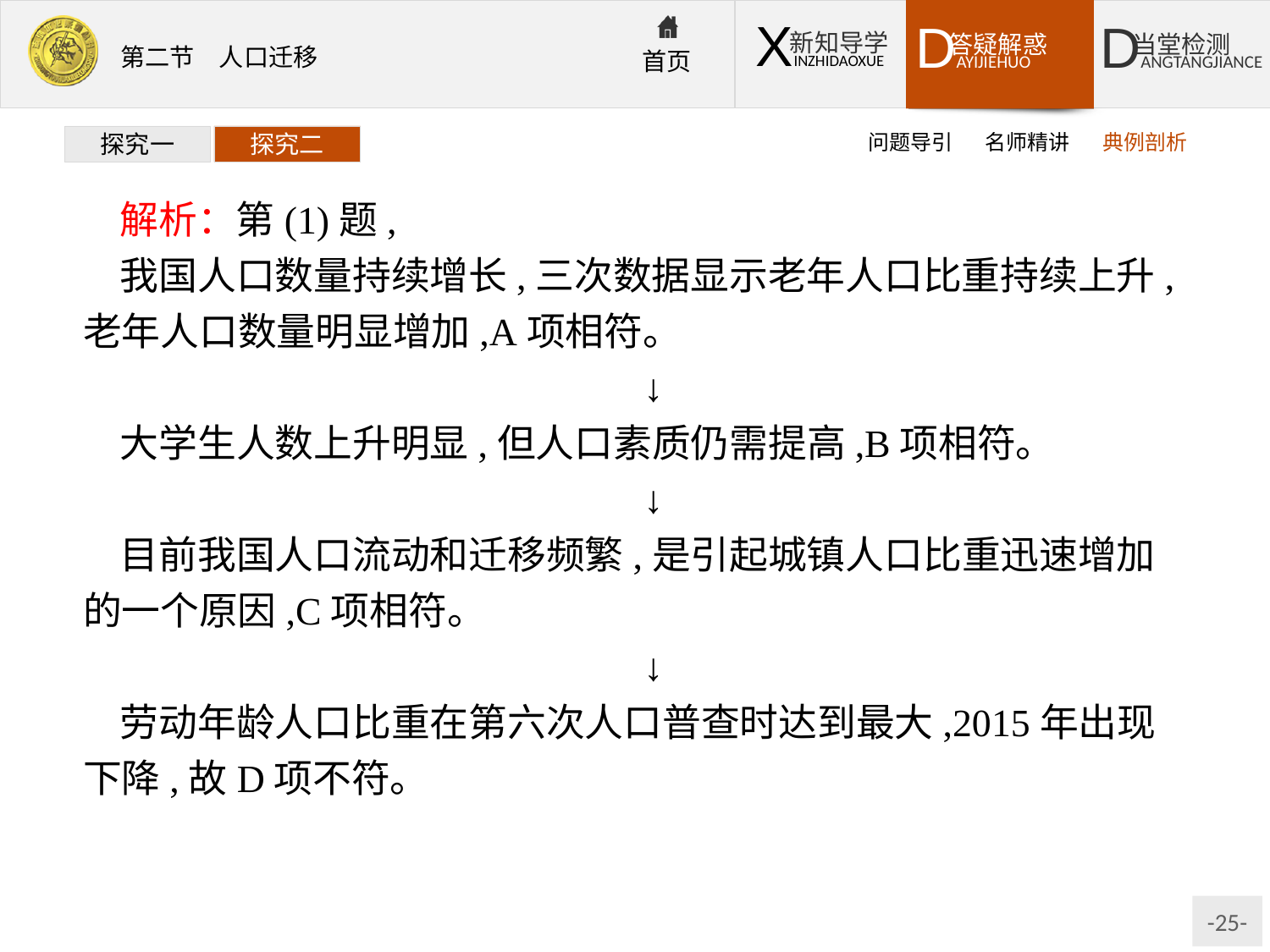

问题导引
名师精讲
典例剖析
探究一
探究二
解析：第(1)题,
我国人口数量持续增长,三次数据显示老年人口比重持续上升,老年人口数量明显增加,A项相符。
↓
大学生人数上升明显,但人口素质仍需提高,B项相符。
↓
目前我国人口流动和迁移频繁,是引起城镇人口比重迅速增加的一个原因,C项相符。
↓
劳动年龄人口比重在第六次人口普查时达到最大,2015年出现下降,故D项不符。